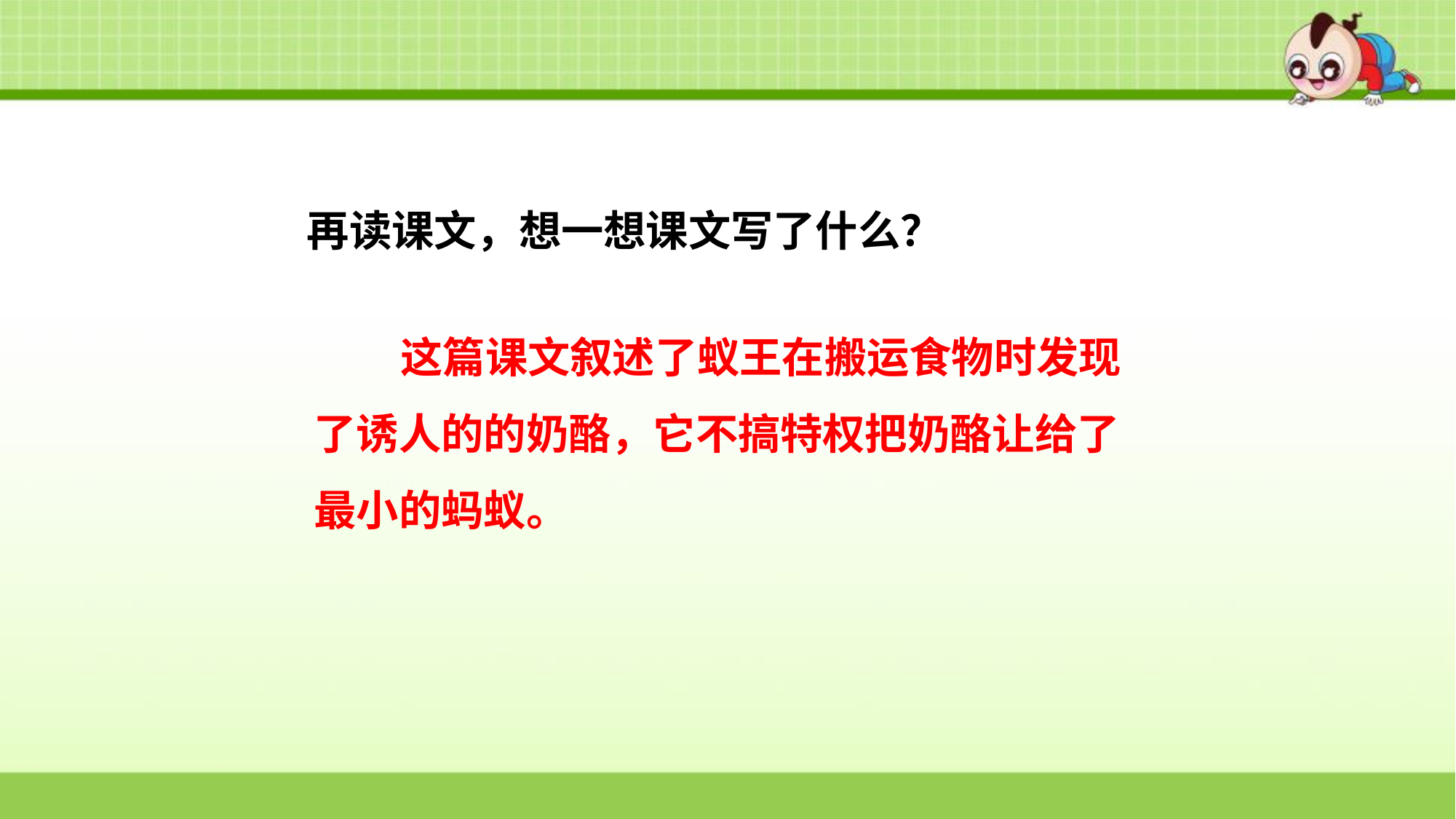

再读课文，想一想课文写了什么？
这篇课文叙述了蚁王在搬运食物时发现了诱人的的奶酪，它不搞特权把奶酪让给了最小的蚂蚁。